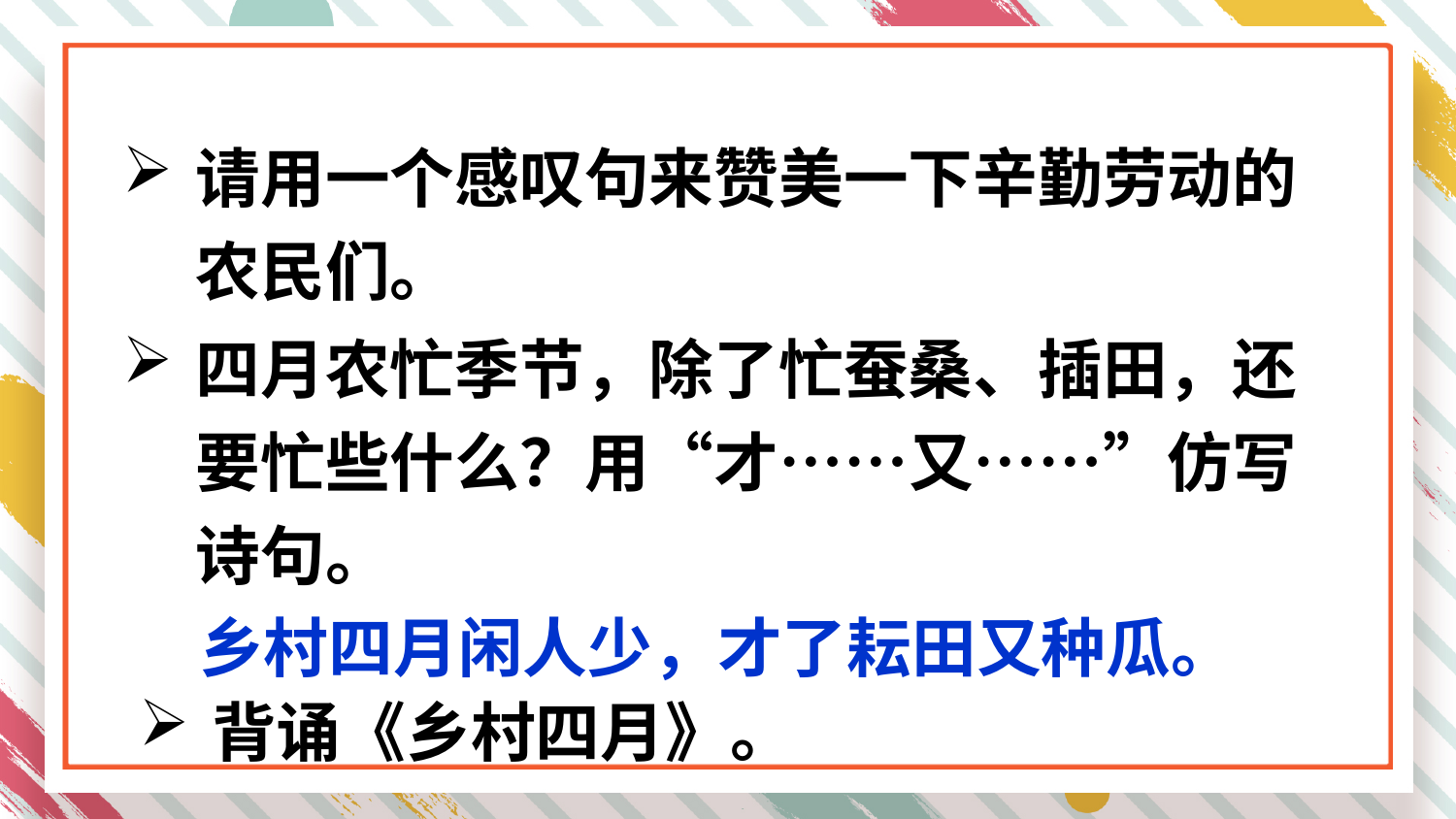

请用一个感叹句来赞美一下辛勤劳动的农民们。
四月农忙季节，除了忙蚕桑、插田，还要忙些什么？用“才……又……”仿写诗句。
乡村四月闲人少，才了耘田又种瓜。
背诵《乡村四月》。